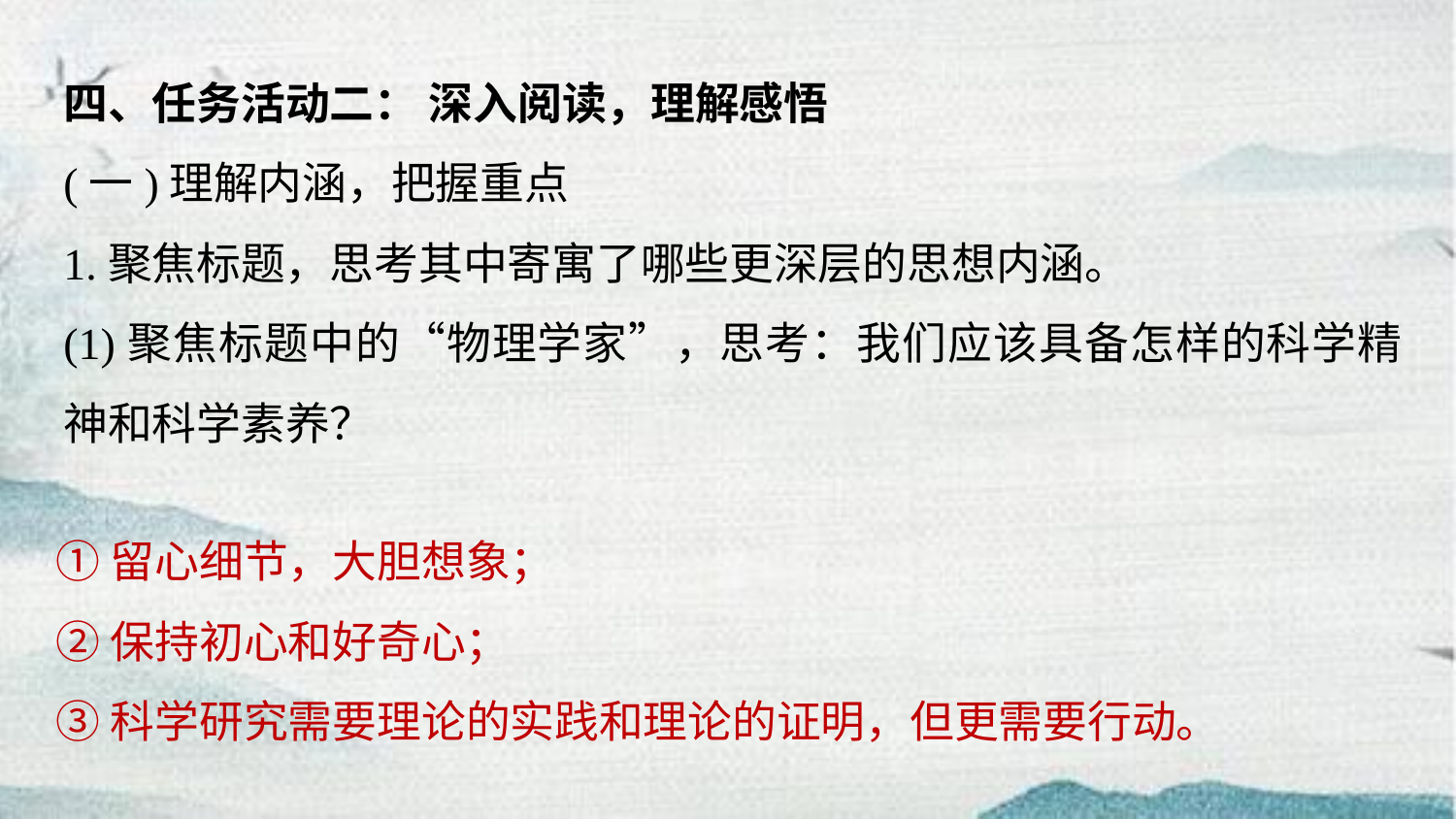

四、任务活动二： 深入阅读，理解感悟
(一)理解内涵，把握重点
1.聚焦标题，思考其中寄寓了哪些更深层的思想内涵。
(1)聚焦标题中的“物理学家”，思考：我们应该具备怎样的科学精神和科学素养？
①留心细节，大胆想象；
②保持初心和好奇心；
③科学研究需要理论的实践和理论的证明，但更需要行动。